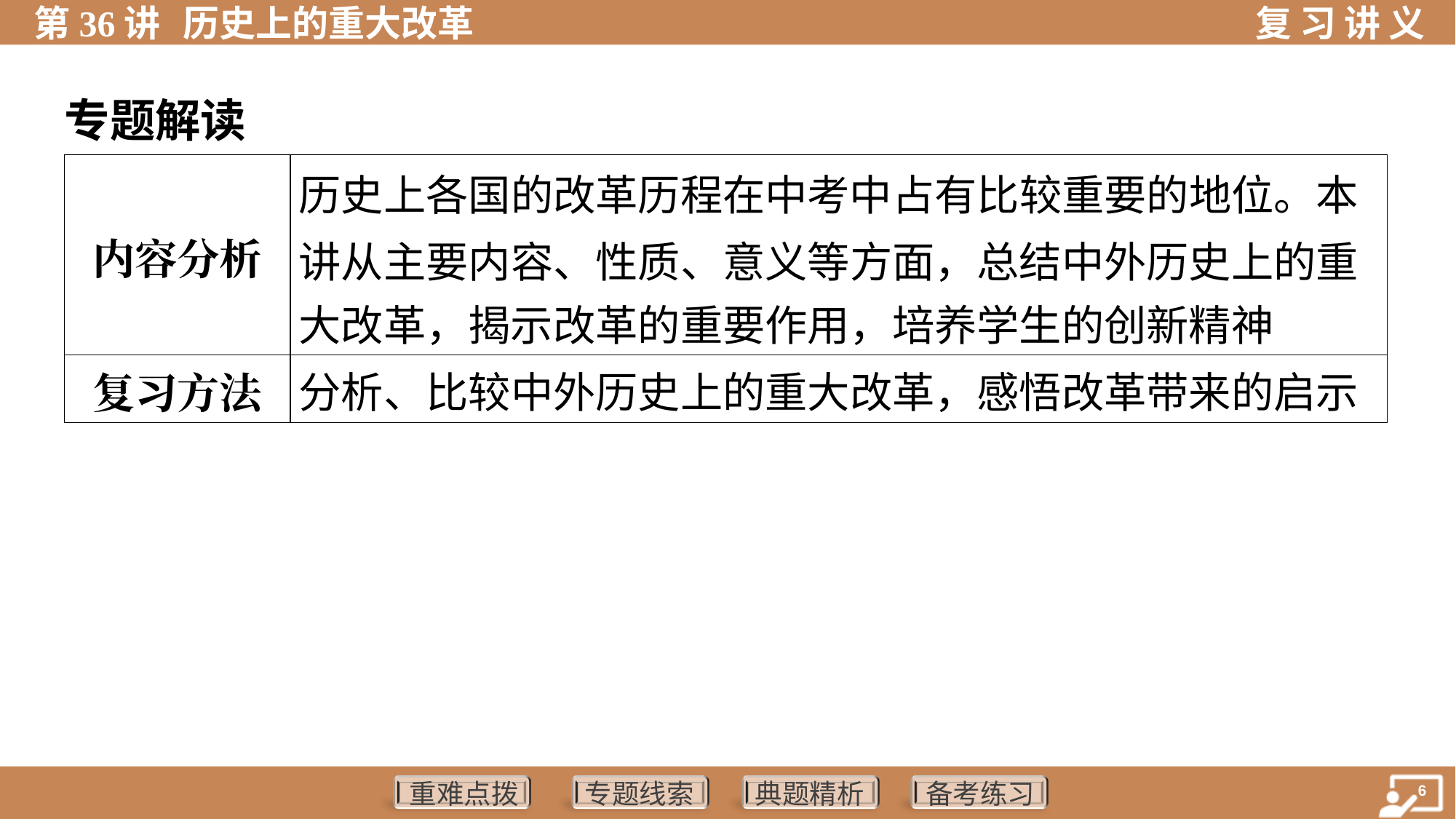

专题解读
| 内容分析 | 历史上各国的改革历程在中考中占有比较重要的地位。本 讲从主要内容、性质、意义等方面，总结中外历史上的重 大改革，揭示改革的重要作用，培养学生的创新精神 |
| --- | --- |
| 复习方法 | 分析、比较中外历史上的重大改革，感悟改革带来的启示 |